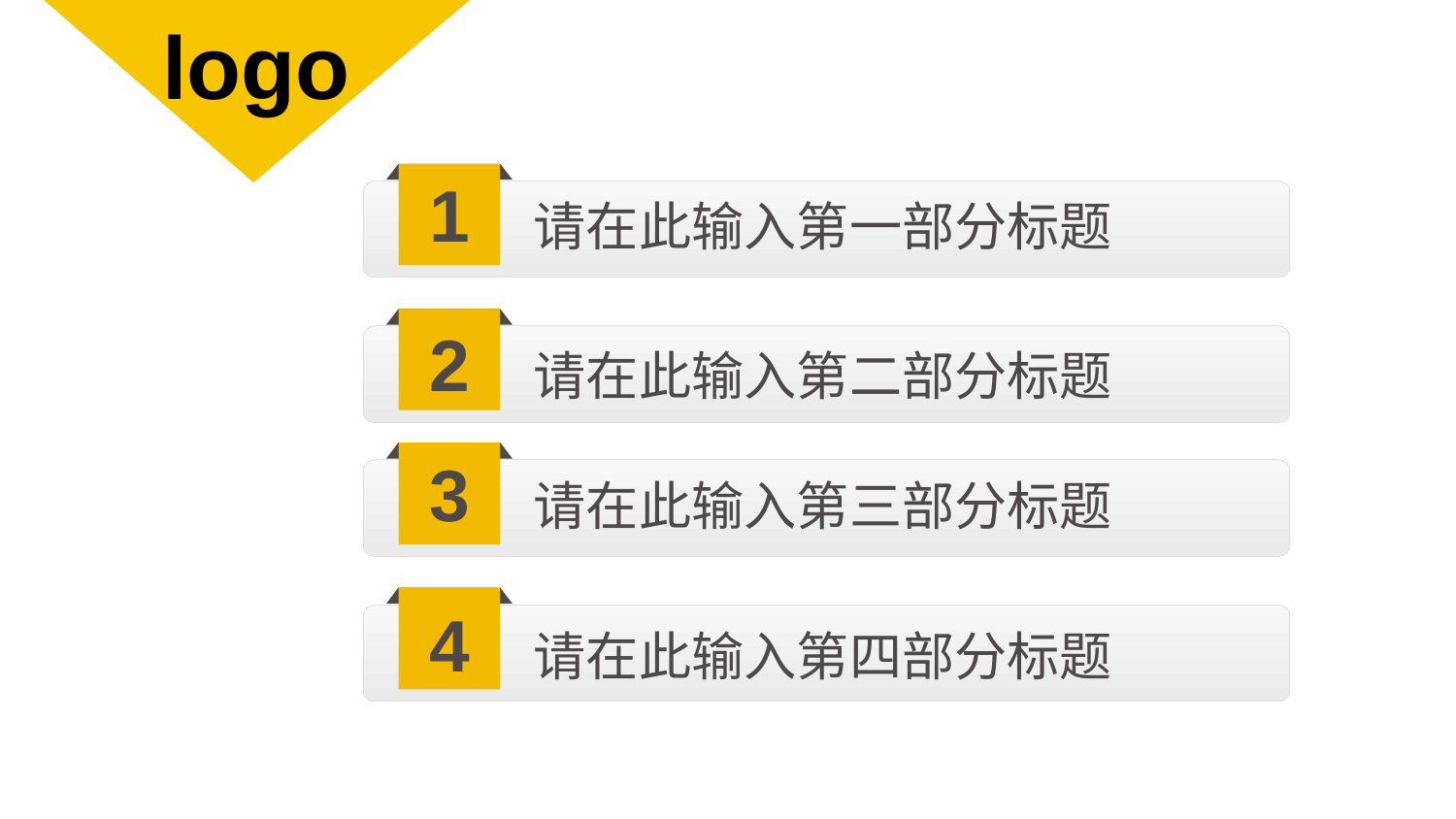

logo
1

请在此输入第一部分标题

2

请在此输入第二部分标题
3

请在此输入第三部分标题

4

请在此输入第四部分标题